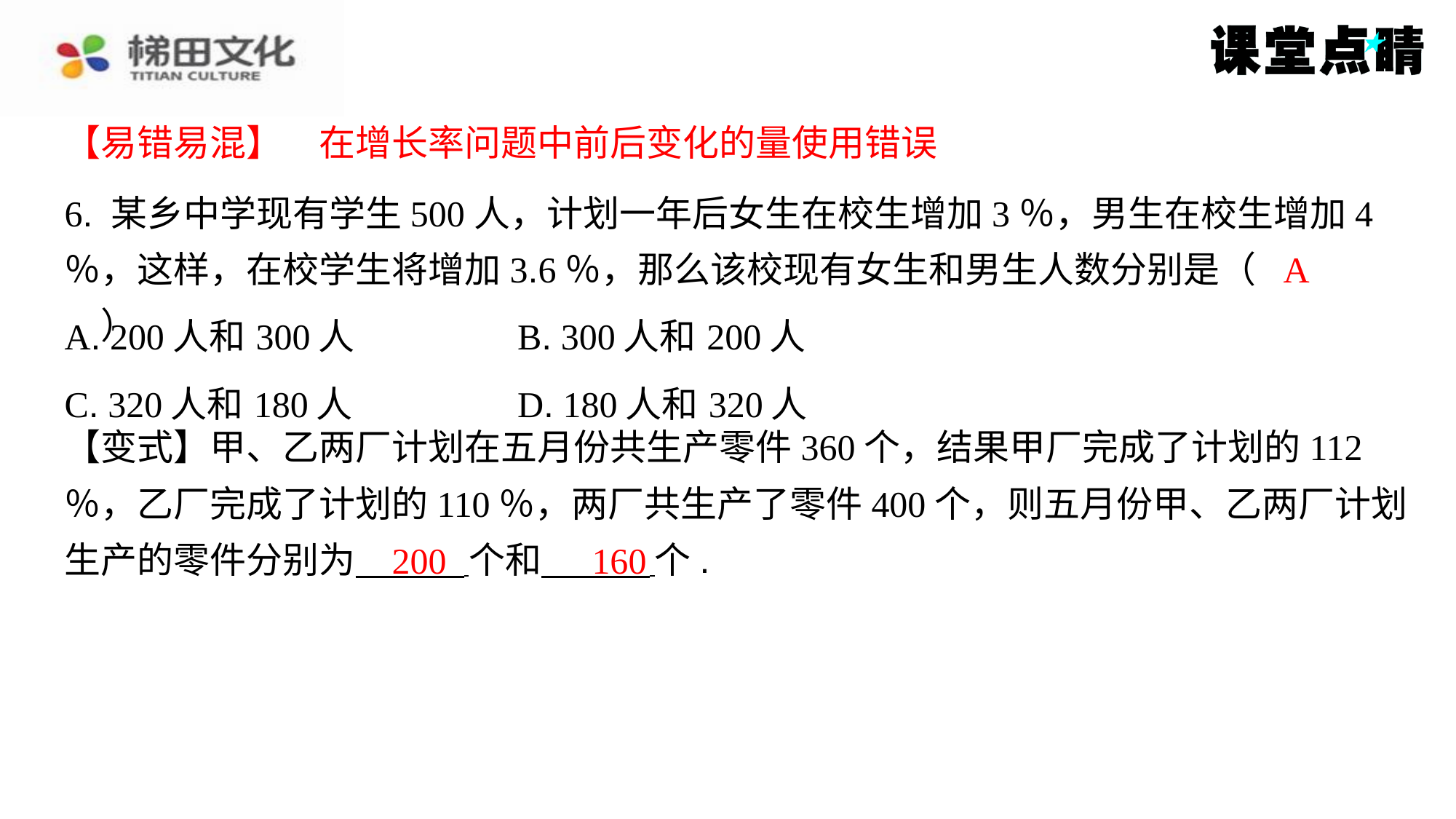

【易错易混】　在增长率问题中前后变化的量使用错误
【易错易混】　在增长率问题中前后变化的量使用错误
6. 某乡中学现有学生500人，计划一年后女生在校生增加3％，男生在校生增加4
％，这样，在校学生将增加3.6％，那么该校现有女生和男生人数分别是（　A　）
A
| A. 200人和300人 | B. 300人和200人 |
| --- | --- |
| C. 320人和180人 | D. 180人和320人 |
【变式】甲、乙两厂计划在五月份共生产零件360个，结果甲厂完成了计划的112
％，乙厂完成了计划的110％，两厂共生产了零件400个，则五月份甲、乙两厂计划
生产的零件分别为                 个和                 个.
200
160